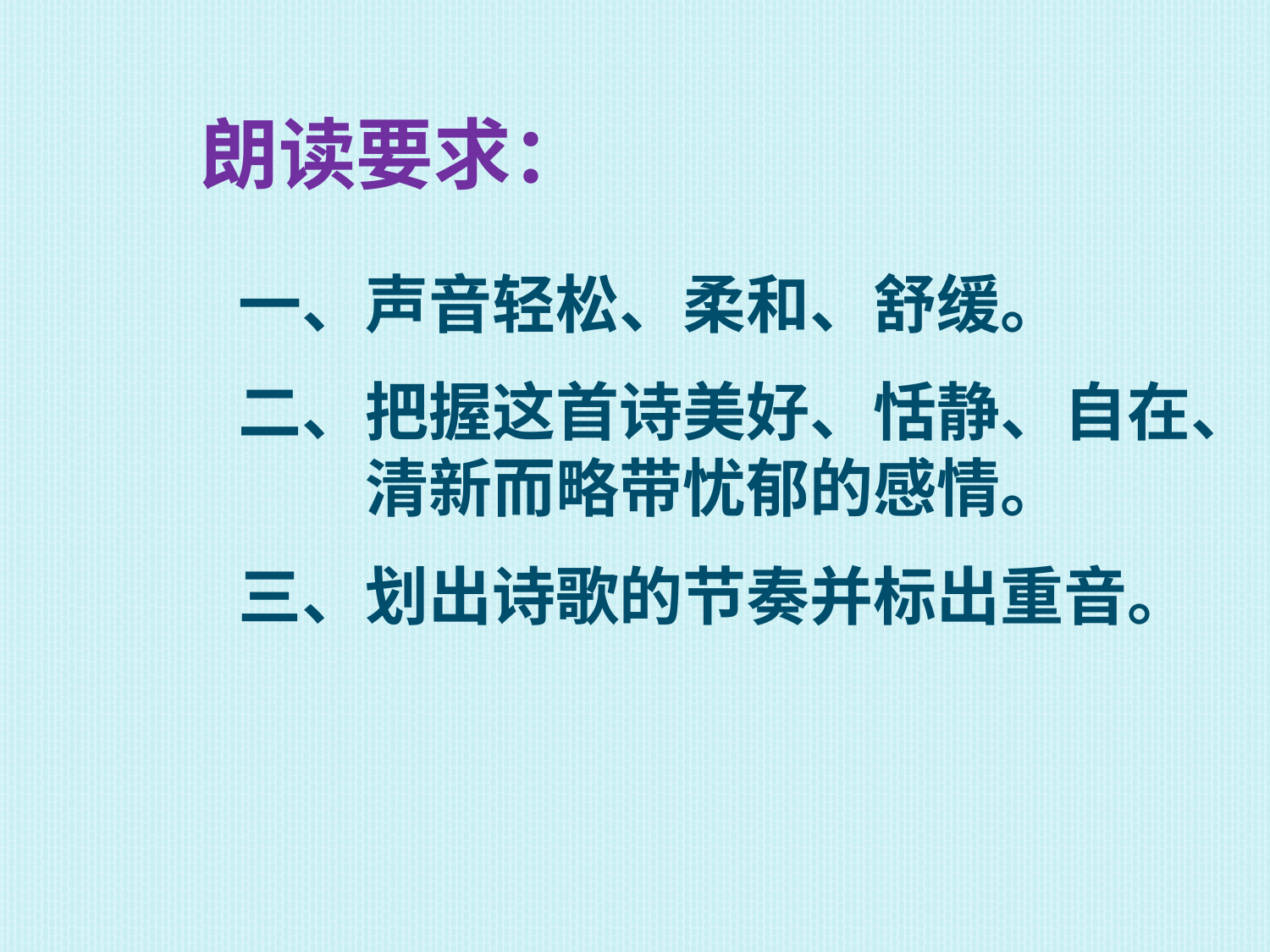

朗读要求：
　　一、声音轻松、柔和、舒缓。
　　二、把握这首诗美好、恬静、自在、　　　　清新而略带忧郁的感情。
　　三、划出诗歌的节奏并标出重音。